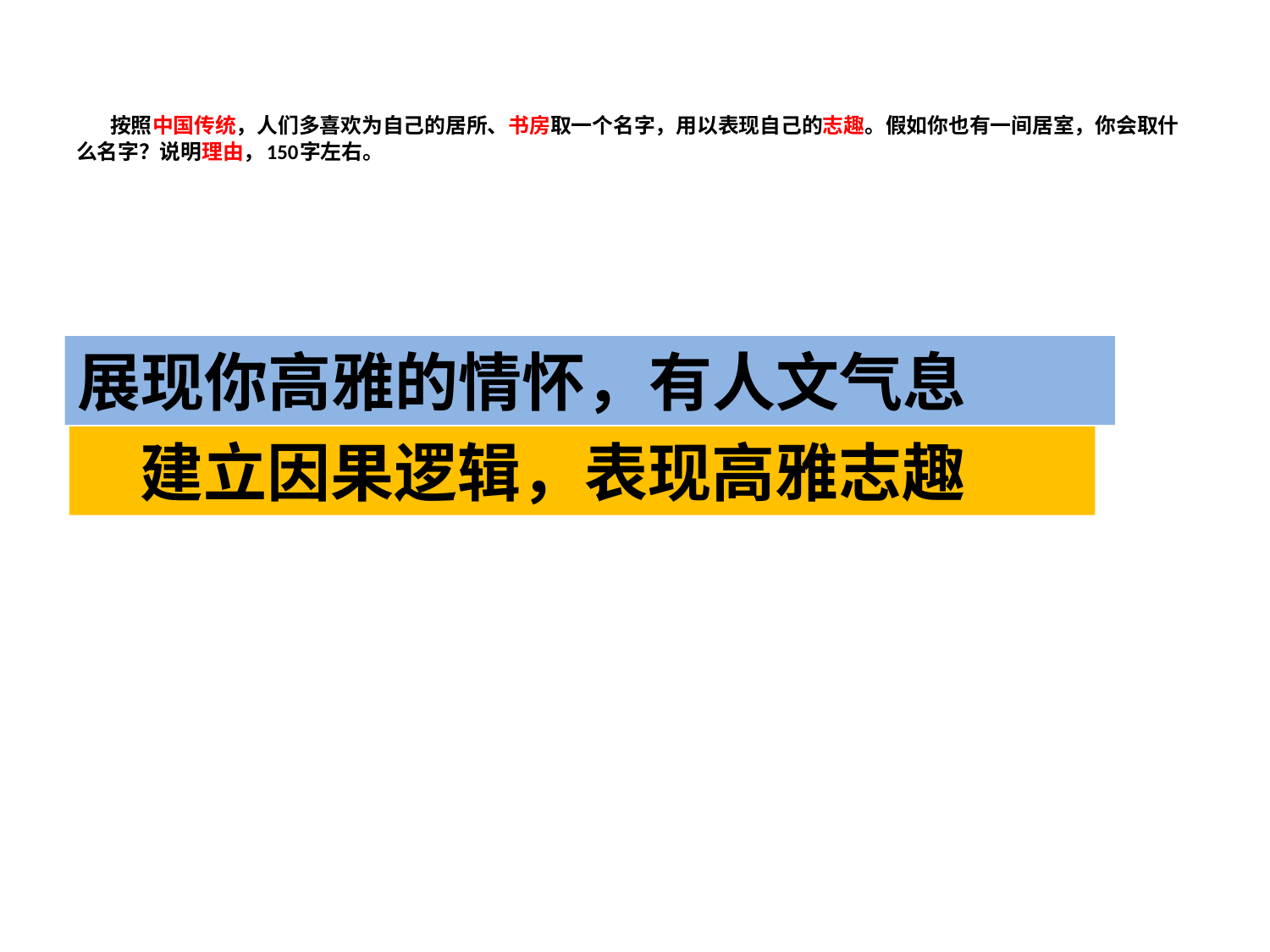

# 按照中国传统，人们多喜欢为自己的居所、书房取一个名字，用以表现自己的志趣。假如你也有一间居室，你会取什么名字？说明理由，150字左右。
展现你高雅的情怀，有人文气息
   建立因果逻辑，表现高雅志趣